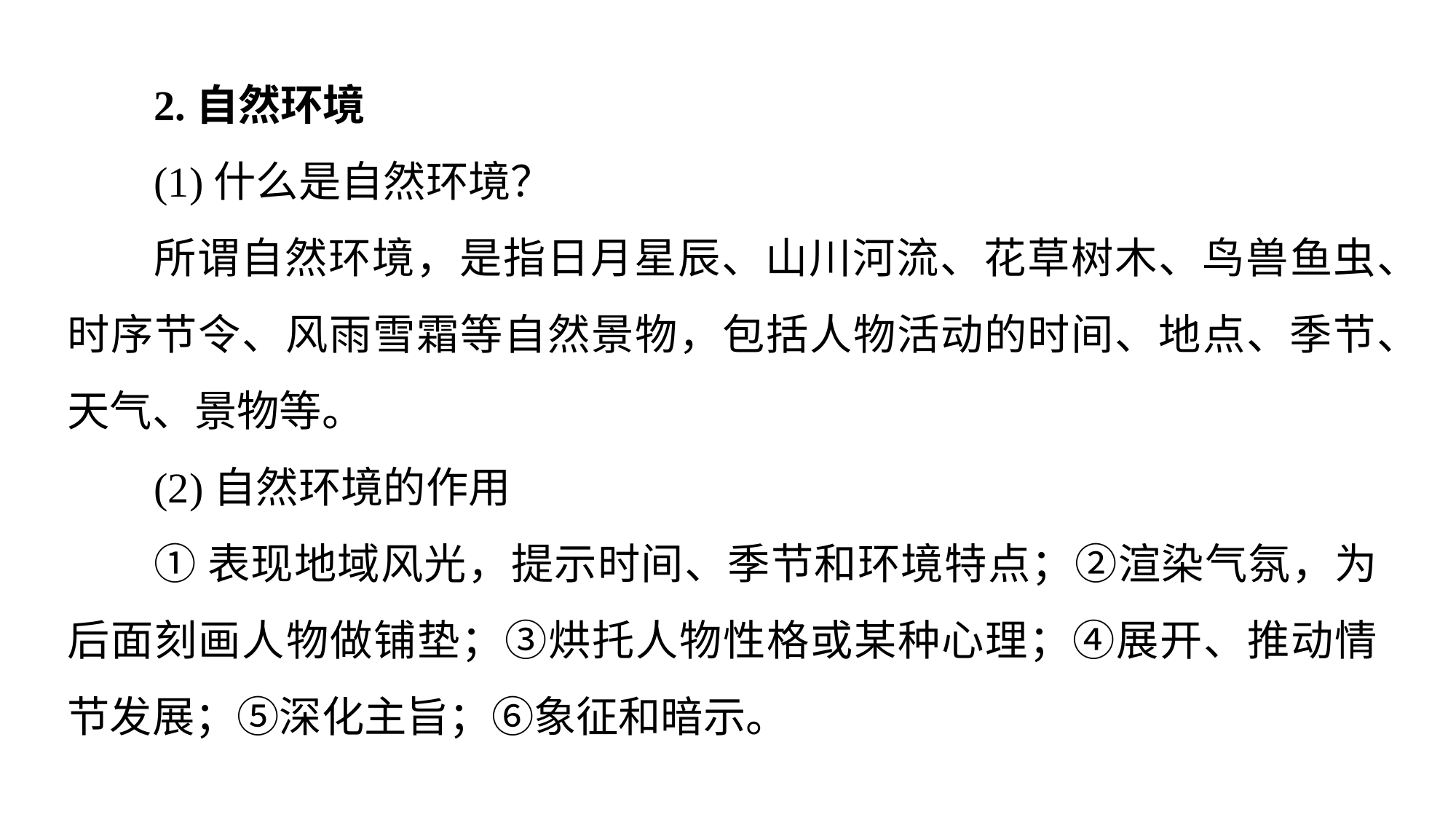

2.自然环境
(1)什么是自然环境？
所谓自然环境，是指日月星辰、山川河流、花草树木、鸟兽鱼虫、时序节令、风雨雪霜等自然景物，包括人物活动的时间、地点、季节、天气、景物等。
(2)自然环境的作用
①表现地域风光，提示时间、季节和环境特点；②渲染气氛，为后面刻画人物做铺垫；③烘托人物性格或某种心理；④展开、推动情节发展；⑤深化主旨；⑥象征和暗示。